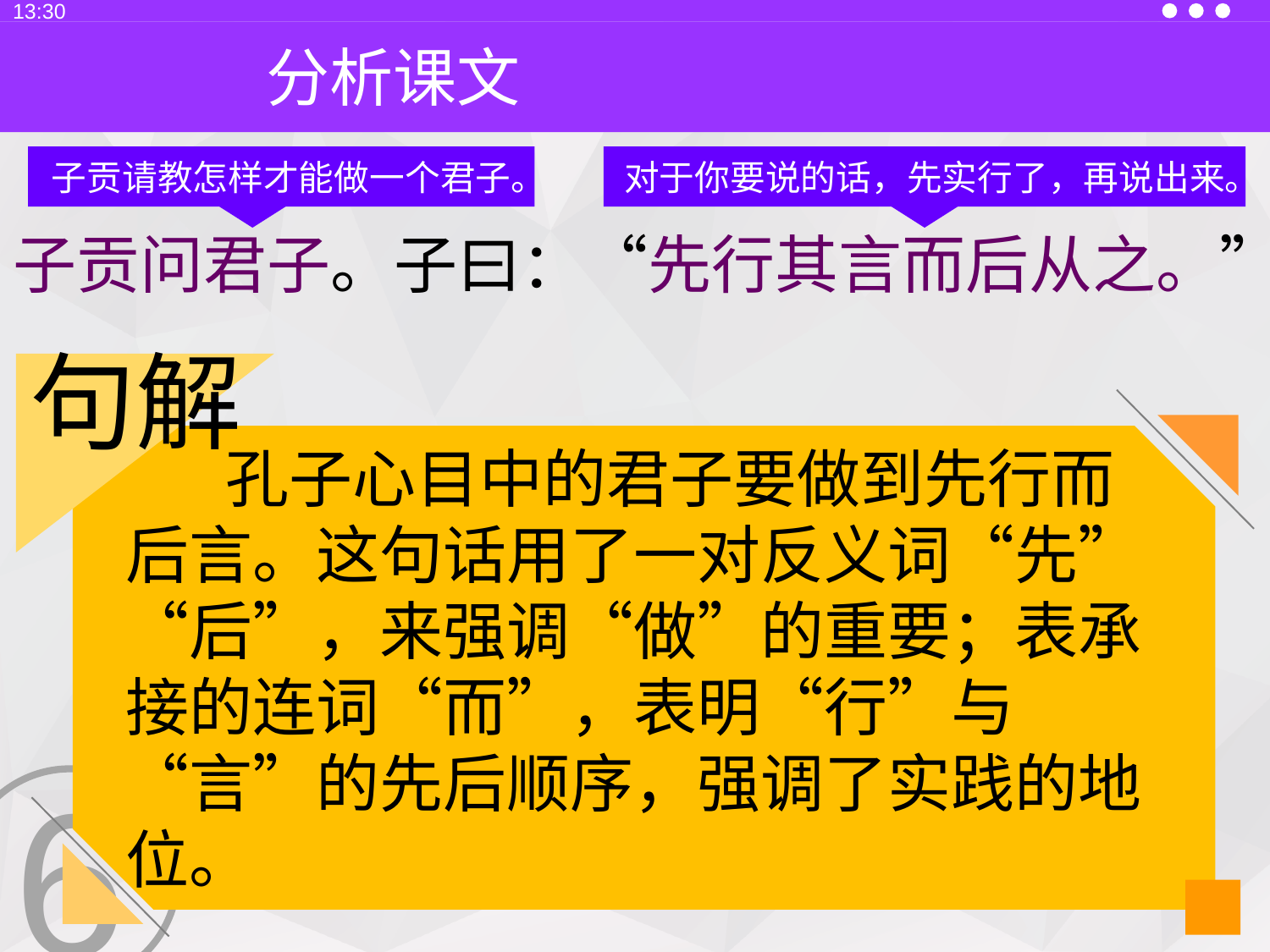

13:30

分析课文
子贡请教怎样才能做一个君子。

对于你要说的话，先实行了，再说出来。

子贡问君子。子曰：“先行其言而后从之。”

句解

      孔子心目中的君子要做到先行而后言。这句话用了一对反义词“先”“后”，来强调“做”的重要；表承接的连词“而”，表明“行”与“言”的先后顺序，强调了实践的地位。

6